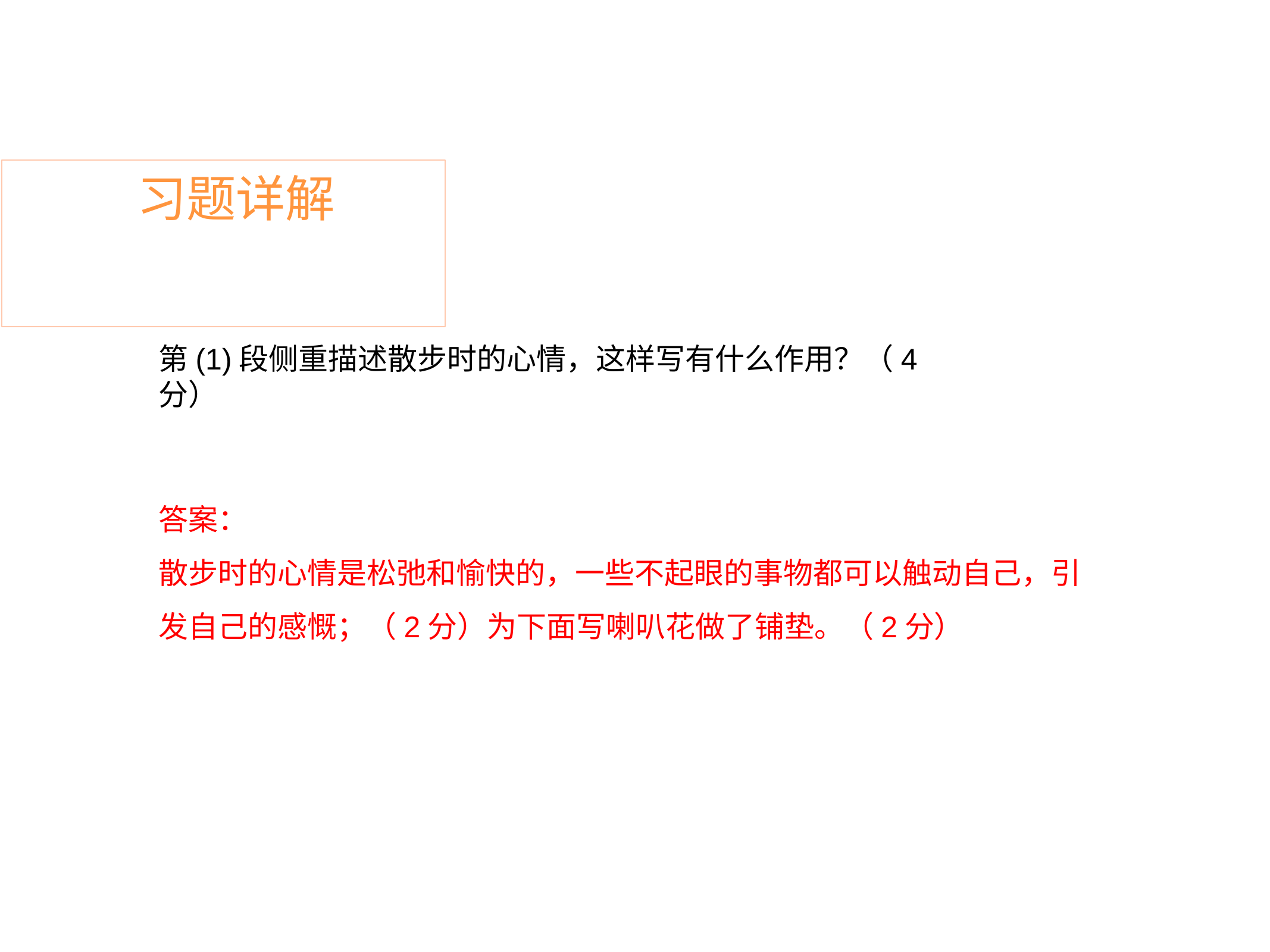

# 习题详解
第(1)段侧重描述散步时的心情，这样写有什么作用？（4分）
答案：
散步时的心情是松弛和愉快的，一些不起眼的事物都可以触动自己，引 发自己的感慨；（2分）为下面写喇叭花做了铺垫。（2分）